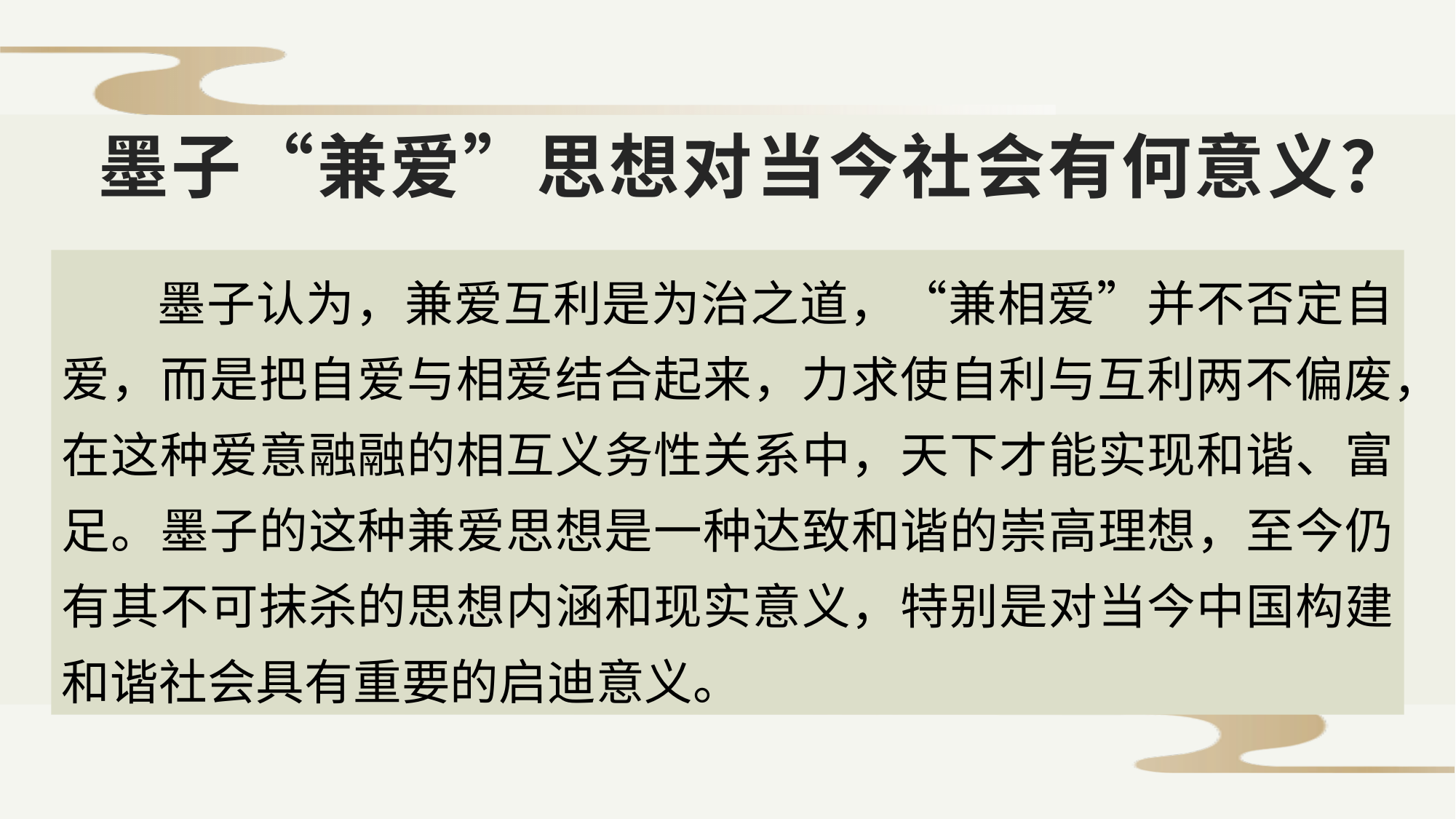

# 墨子“兼爱”思想对当今社会有何意义？
       墨子认为，兼爱互利是为治之道，“兼相爱”并不否定自爱，而是把自爱与相爱结合起来，力求使自利与互利两不偏废，在这种爱意融融的相互义务性关系中，天下才能实现和谐、富足。墨子的这种兼爱思想是一种达致和谐的崇高理想，至今仍有其不可抹杀的思想内涵和现实意义，特别是对当今中国构建和谐社会具有重要的启迪意义。